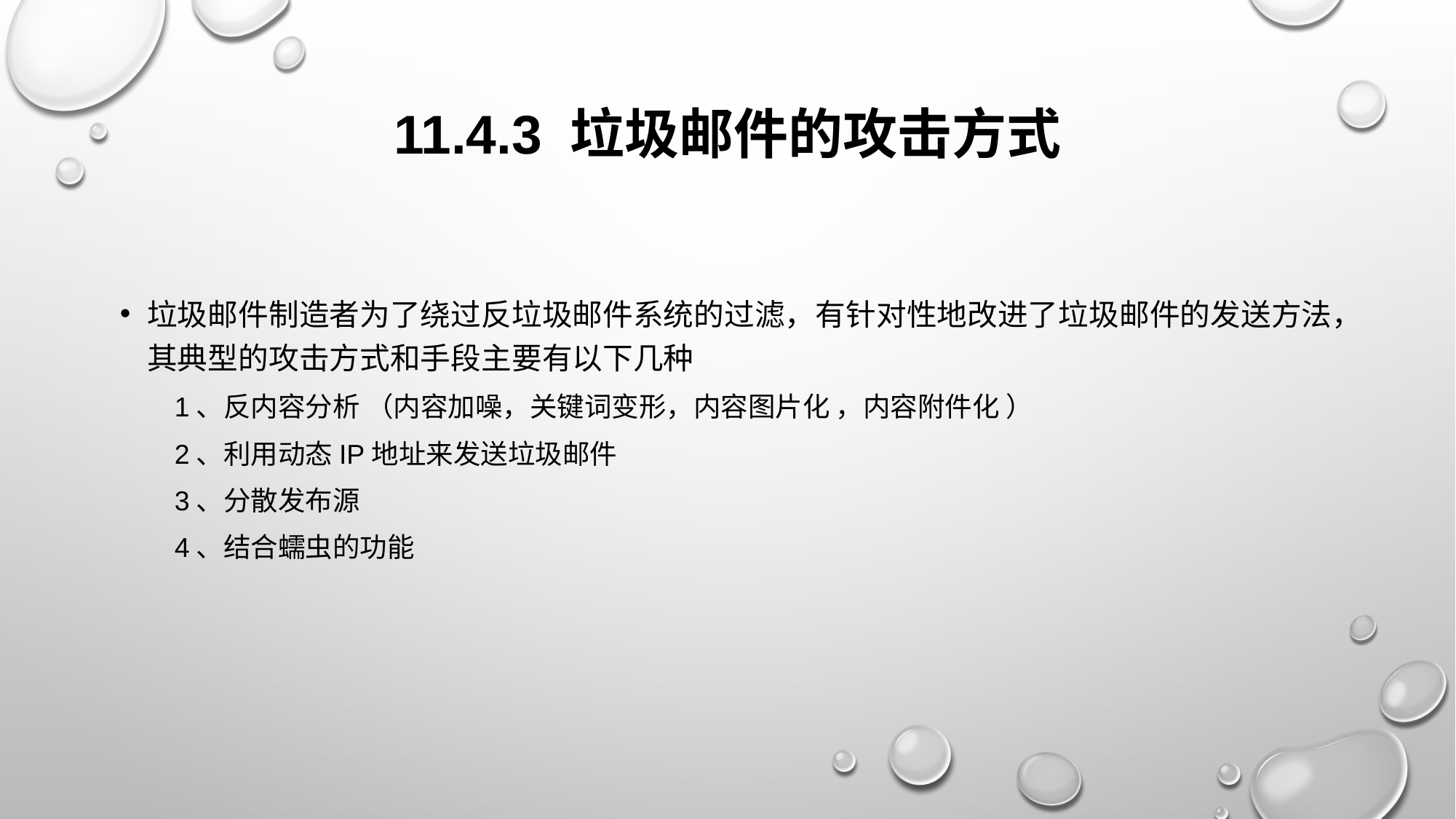

# 11.4.3 垃圾邮件的攻击方式
垃圾邮件制造者为了绕过反垃圾邮件系统的过滤，有针对性地改进了垃圾邮件的发送方法，其典型的攻击方式和手段主要有以下几种
1、反内容分析 （内容加噪，关键词变形，内容图片化 ，内容附件化 ）
2、利用动态IP地址来发送垃圾邮件
3、分散发布源
4、结合蠕虫的功能